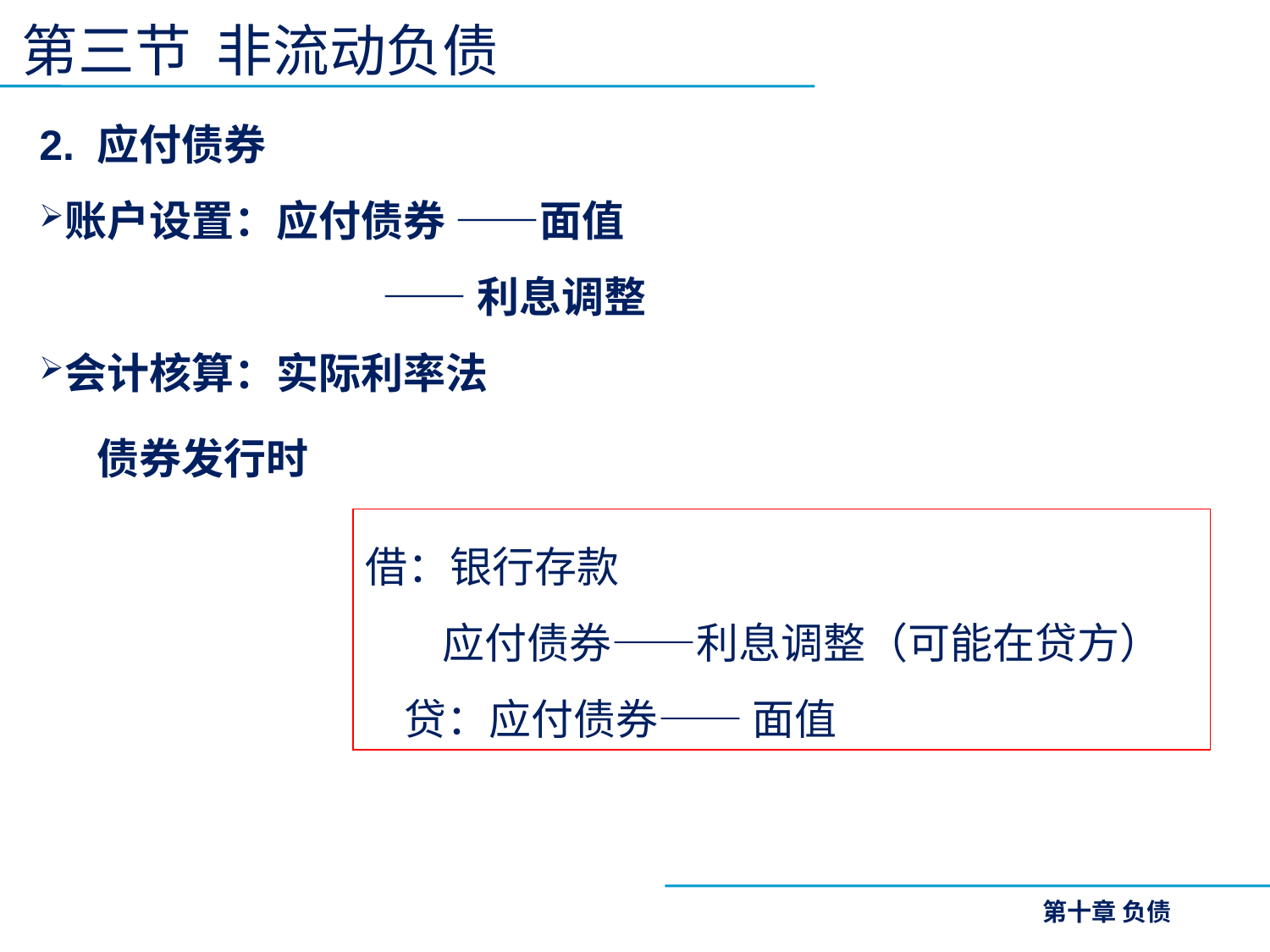

第三节  非流动负债
2. 应付债券
账户设置：应付债券 ——面值
                                    ——利息调整
会计核算：实际利率法
     债券发行时
借：银行存款
       应付债券——利息调整（可能在贷方）
   贷：应付债券—— 面值